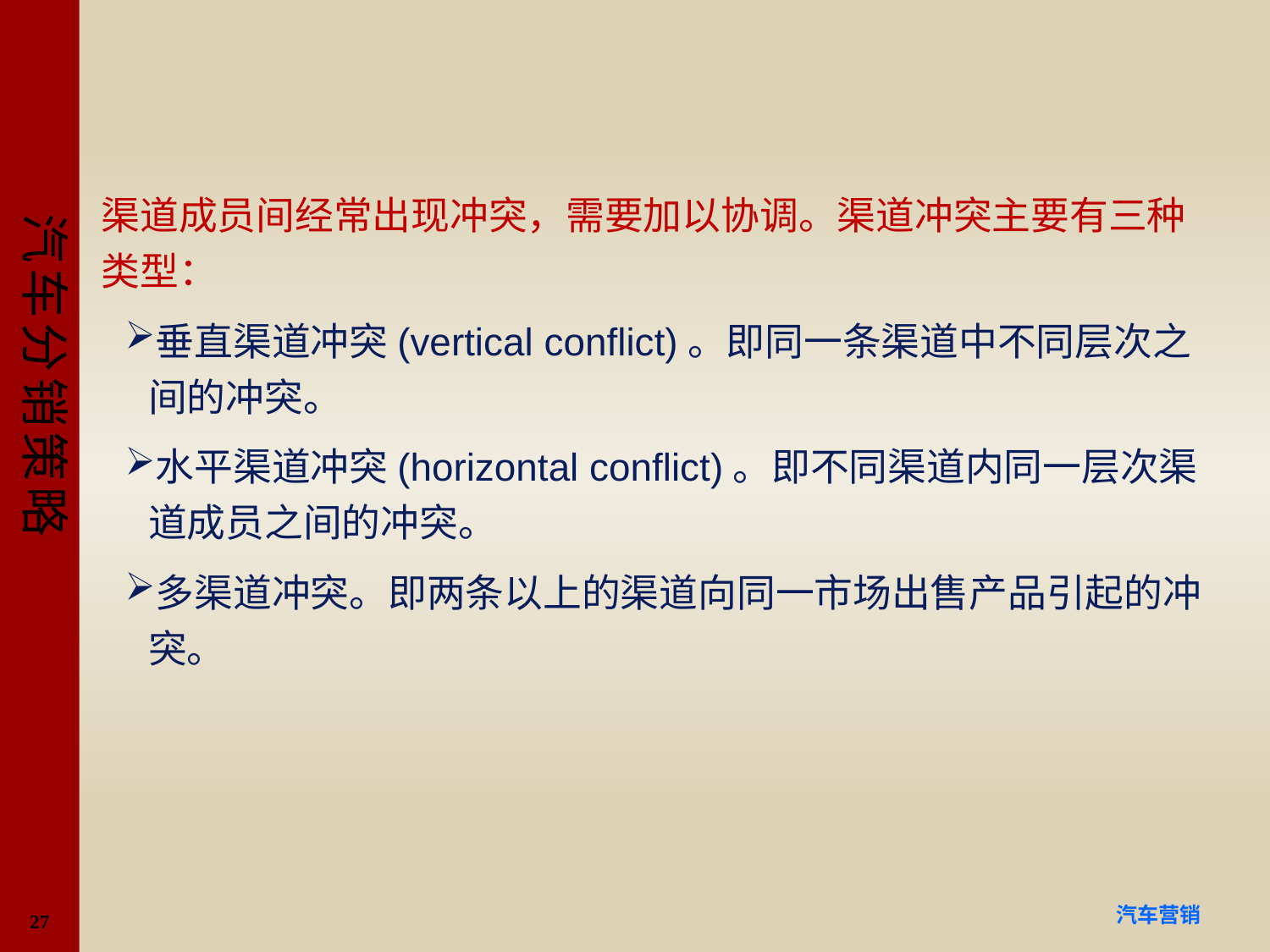

#
渠道成员间经常出现冲突，需要加以协调。渠道冲突主要有三种类型：
垂直渠道冲突(vertical conflict)。即同一条渠道中不同层次之间的冲突。
水平渠道冲突(horizontal conflict)。即不同渠道内同一层次渠道成员之间的冲突。
多渠道冲突。即两条以上的渠道向同一市场出售产品引起的冲突。

27